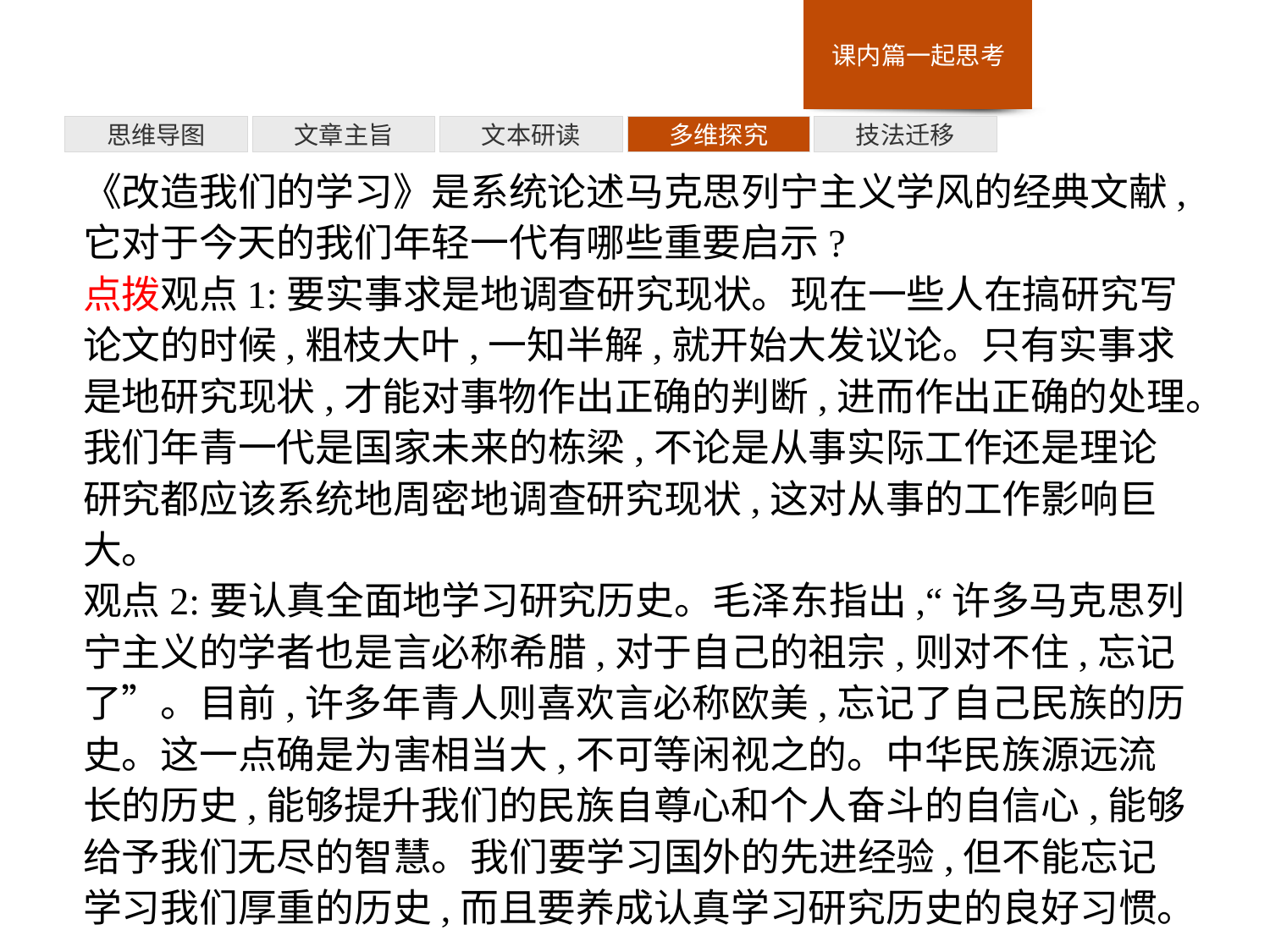

多维探究
思维导图
文章主旨
文本研读
技法迁移
《改造我们的学习》是系统论述马克思列宁主义学风的经典文献,它对于今天的我们年轻一代有哪些重要启示?
点拨观点1:要实事求是地调查研究现状。现在一些人在搞研究写论文的时候,粗枝大叶,一知半解,就开始大发议论。只有实事求是地研究现状,才能对事物作出正确的判断,进而作出正确的处理。我们年青一代是国家未来的栋梁,不论是从事实际工作还是理论研究都应该系统地周密地调查研究现状,这对从事的工作影响巨大。
观点2:要认真全面地学习研究历史。毛泽东指出,“许多马克思列宁主义的学者也是言必称希腊,对于自己的祖宗,则对不住,忘记了”。目前,许多年青人则喜欢言必称欧美,忘记了自己民族的历史。这一点确是为害相当大,不可等闲视之的。中华民族源远流长的历史,能够提升我们的民族自尊心和个人奋斗的自信心,能够给予我们无尽的智慧。我们要学习国外的先进经验,但不能忘记学习我们厚重的历史,而且要养成认真学习研究历史的良好习惯。